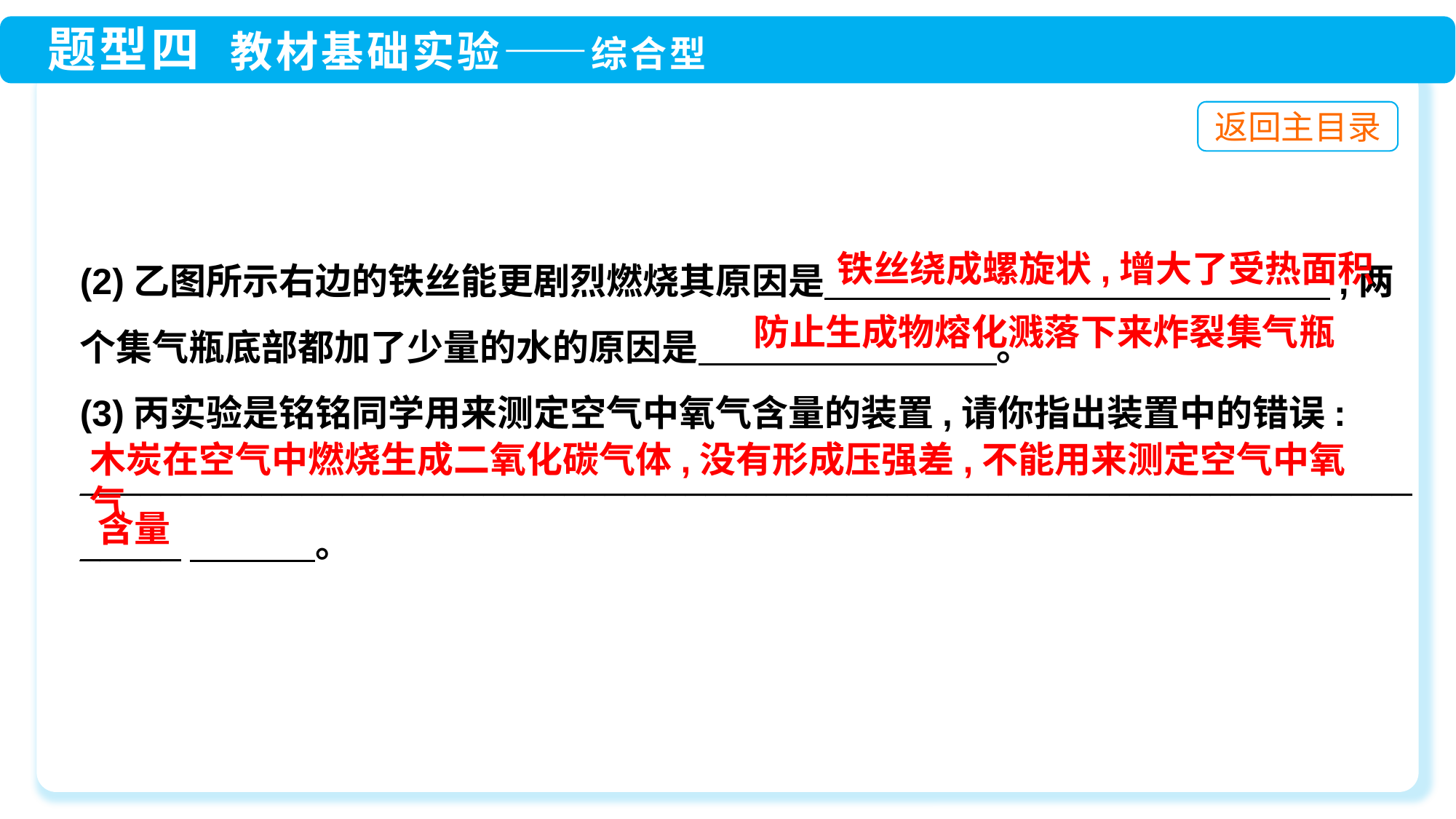

(2)乙图所示右边的铁丝能更剧烈燃烧其原因是　　　　　　　　　　　　　    ,两个集气瓶底部都加了少量的水的原因是　                                。
(3)丙实验是铭铭同学用来测定空气中氧气含量的装置,请你指出装置中的错误:
_______________________________________________________________________　　　  。
铁丝绕成螺旋状,增大了受热面积
防止生成物熔化溅落下来炸裂集气瓶
木炭在空气中燃烧生成二氧化碳气体,没有形成压强差,不能用来测定空气中氧气
含量